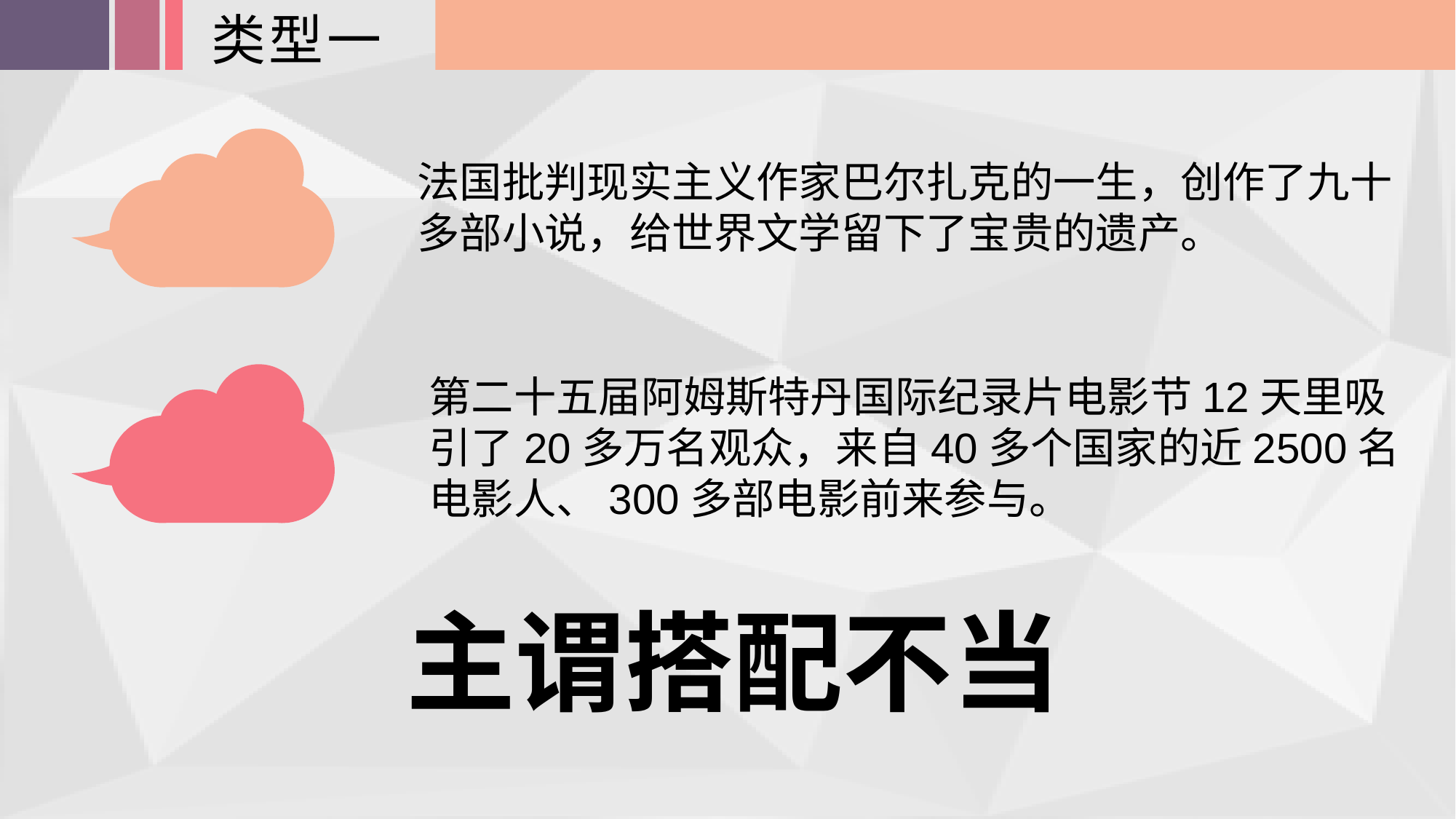

类型一

法国批判现实主义作家巴尔扎克的一生，创作了九十多部小说，给世界文学留下了宝贵的遗产。

第二十五届阿姆斯特丹国际纪录片电影节12天里吸引了20多万名观众，来自40多个国家的近2500名电影人、300多部电影前来参与。
主谓搭配不当